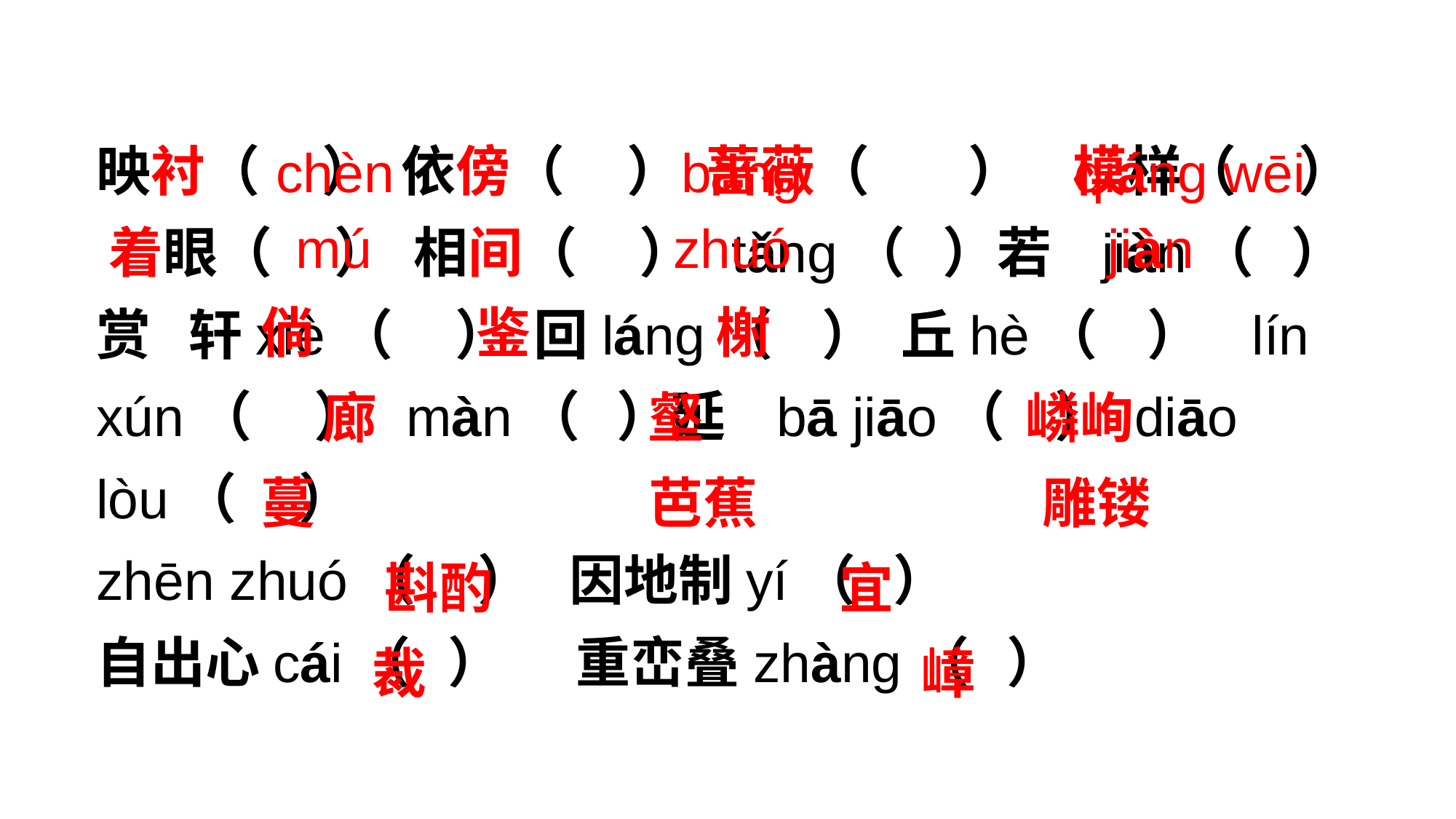

映衬（     ）  依傍（     ）  蔷薇（        ）    模样（     ）  着眼（     ）  相间（     ）  tǎnɡ（   ）若   jiàn（   ）赏   轩xiè（     ）  回lánɡ（    ）  丘hè（    ）   lín xún（     ）  màn（   ）延   bā jiāo（    ） diāo lòu（     ）
zhēn zhuó（     ）   因地制yí（   ）
自出心cái（   ）      重峦叠zhànɡ（   ）
   chèn                   bàng                  qiáng wēi
    mú                    zhuó                     jiàn

 倘             鉴               榭
      廊                      壑                          嶙峋
 蔓                           芭蕉                       雕镂
           斟酌                            宜
          裁                                        嶂